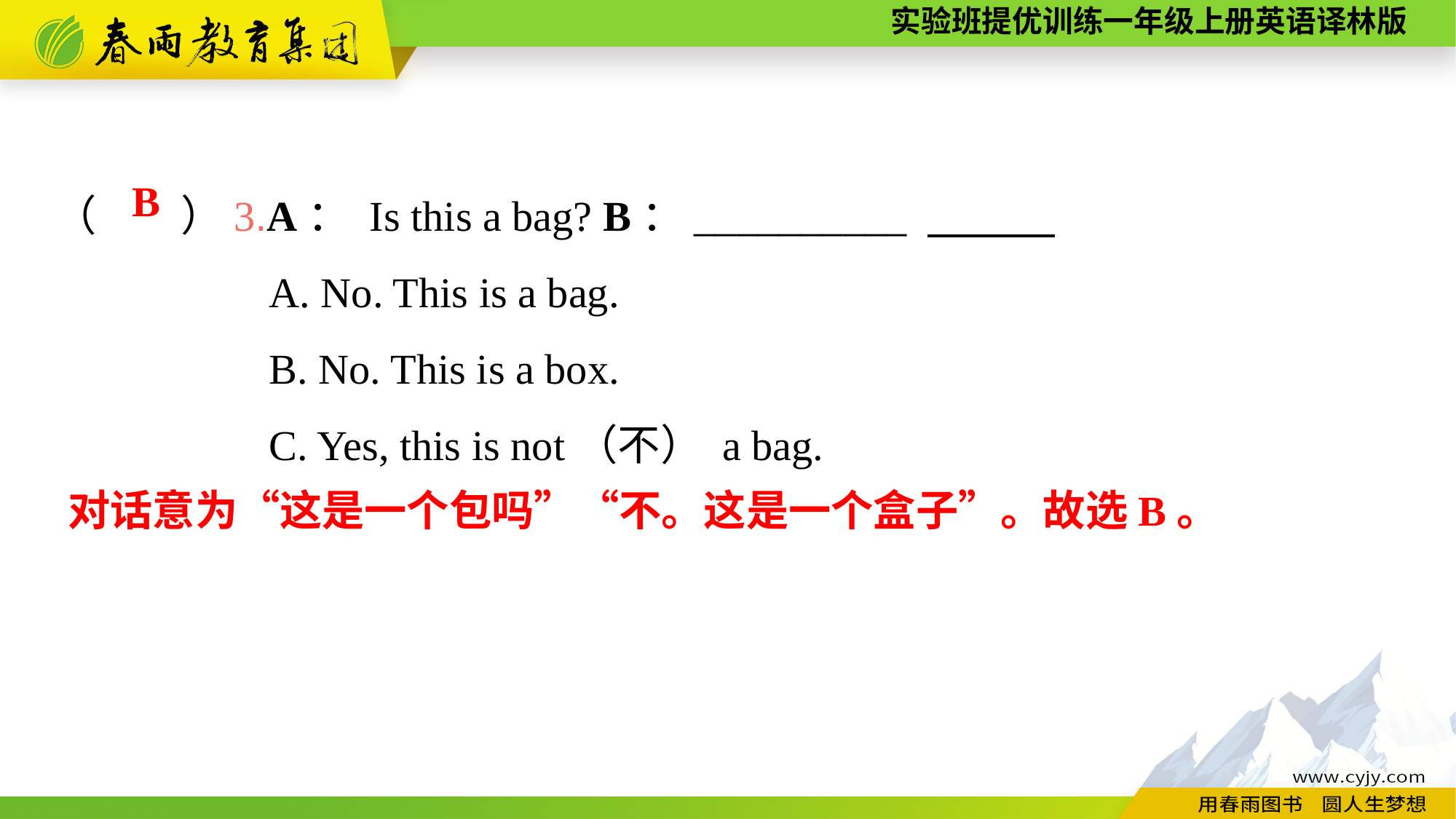

（　　）3.A： Is this a bag? B：__________
A. No. This is a bag.
B. No. This is a box.
C. Yes, this is not（不） a bag.
B
对话意为“这是一个包吗”“不。这是一个盒子”。故选B。